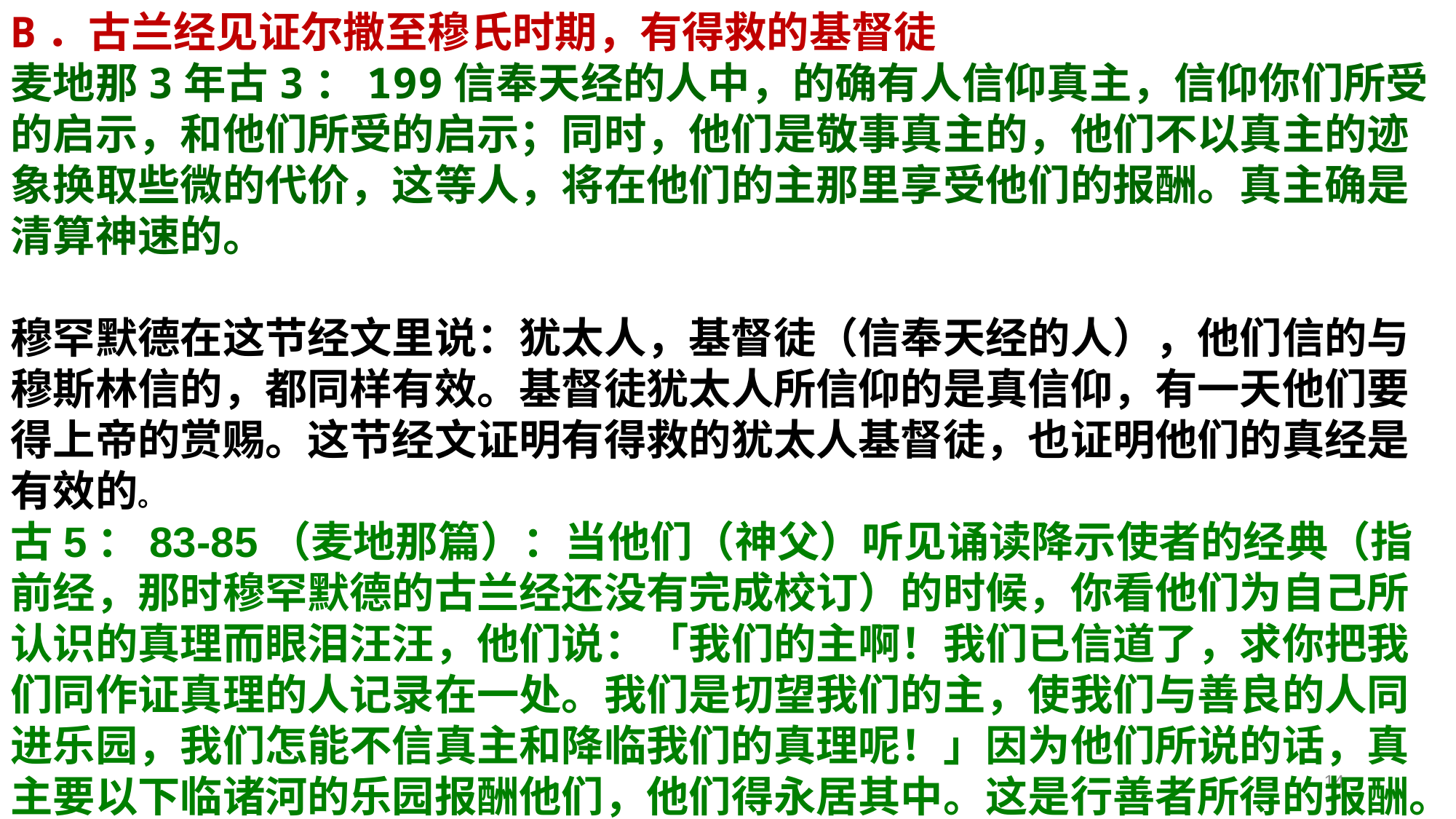

B．古兰经见证尔撒至穆氏时期，有得救的基督徒
麦地那3年古3：199信奉天经的人中，的确有人信仰真主，信仰你们所受的启示，和他们所受的启示；同时，他们是敬事真主的，他们不以真主的迹象换取些微的代价，这等人，将在他们的主那里享受他们的报酬。真主确是清算神速的。

穆罕默德在这节经文里说：犹太人，基督徒（信奉天经的人），他们信的与穆斯林信的，都同样有效。基督徒犹太人所信仰的是真信仰，有一天他们要得上帝的赏赐。这节经文证明有得救的犹太人基督徒，也证明他们的真经是有效的。
古5：83-85（麦地那篇）：当他们（神父）听见诵读降示使者的经典（指前经，那时穆罕默德的古兰经还没有完成校订）的时候，你看他们为自己所认识的真理而眼泪汪汪，他们说：「我们的主啊！我们已信道了，求你把我们同作证真理的人记录在一处。我们是切望我们的主，使我们与善良的人同进乐园，我们怎能不信真主和降临我们的真理呢！」因为他们所说的话，真主要以下临诸河的乐园报酬他们，他们得永居其中。这是行善者所得的报酬。
14